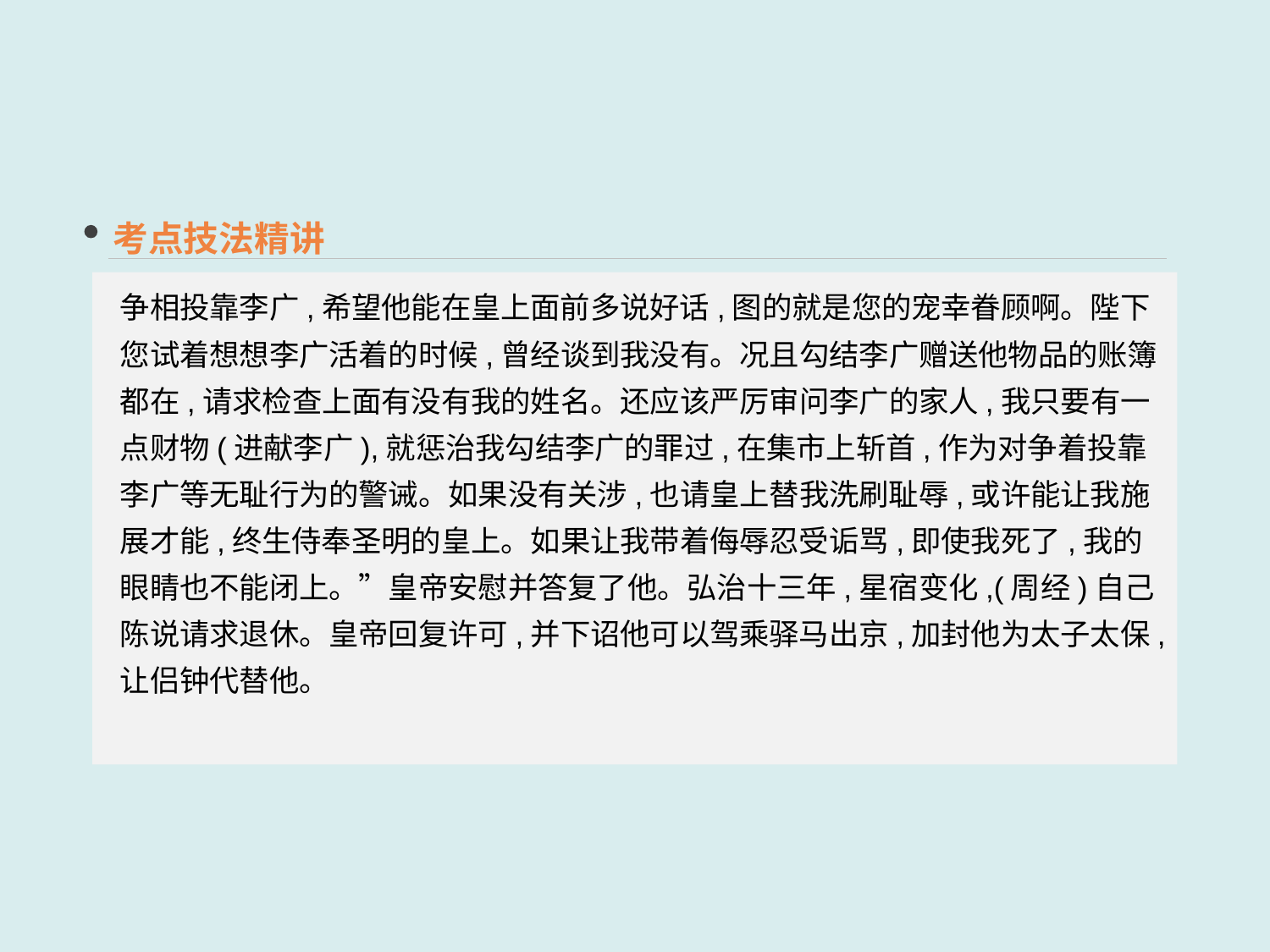

考点技法精讲

争相投靠李广,希望他能在皇上面前多说好话,图的就是您的宠幸眷顾啊。陛下您试着想想李广活着的时候,曾经谈到我没有。况且勾结李广赠送他物品的账簿都在,请求检查上面有没有我的姓名。还应该严厉审问李广的家人,我只要有一点财物(进献李广),就惩治我勾结李广的罪过,在集市上斩首,作为对争着投靠李广等无耻行为的警诫。如果没有关涉,也请皇上替我洗刷耻辱,或许能让我施展才能,终生侍奉圣明的皇上。如果让我带着侮辱忍受诟骂,即使我死了,我的眼睛也不能闭上。”皇帝安慰并答复了他。弘治十三年,星宿变化,(周经)自己陈说请求退休。皇帝回复许可,并下诏他可以驾乘驿马出京,加封他为太子太保,让侣钟代替他。